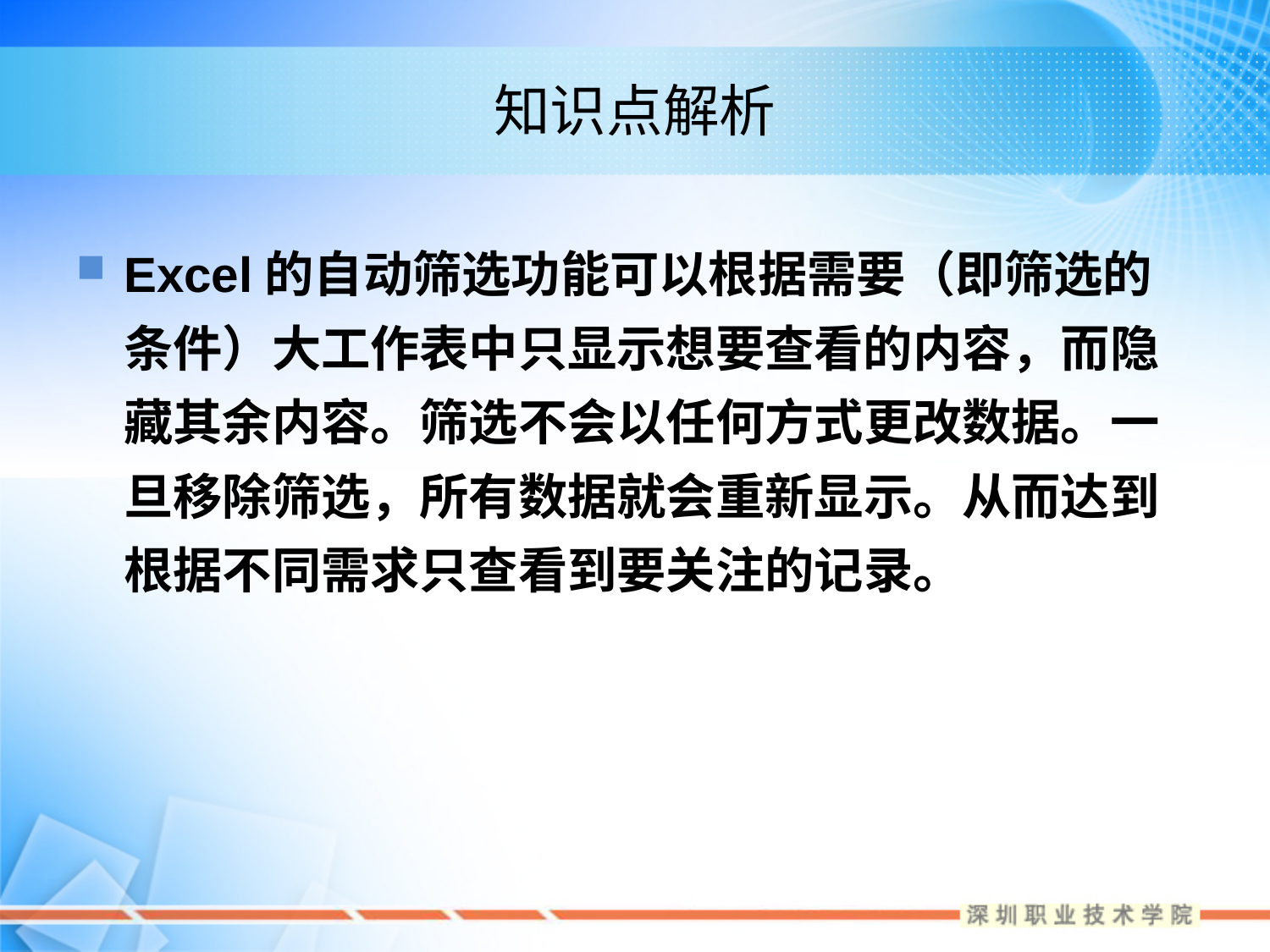

# 知识点解析
Excel的自动筛选功能可以根据需要（即筛选的条件）大工作表中只显示想要查看的内容，而隐藏其余内容。筛选不会以任何方式更改数据。一旦移除筛选，所有数据就会重新显示。从而达到根据不同需求只查看到要关注的记录。